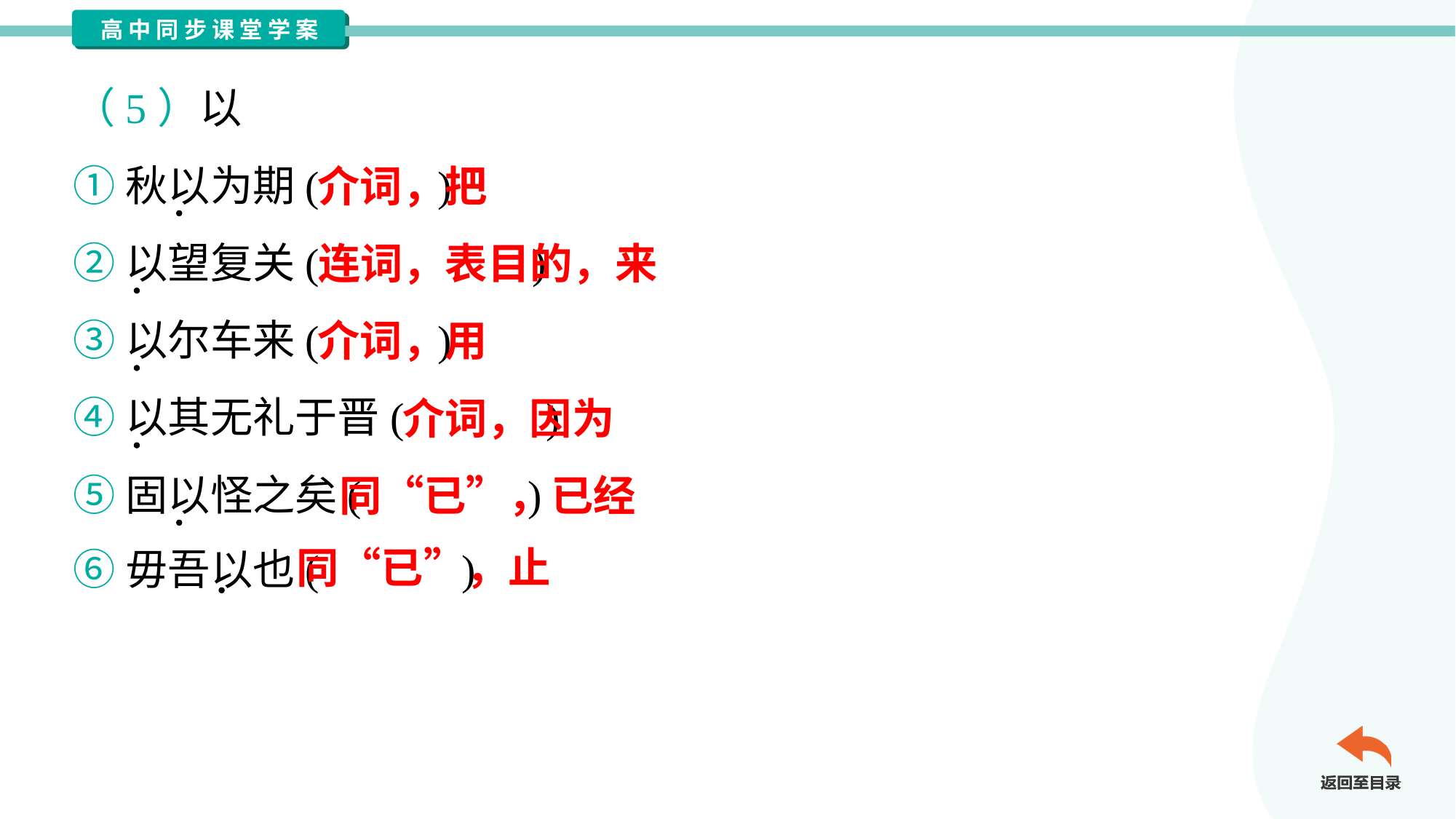

（5）以
①秋以为期(          )
②以望复关(                  )
③以尔车来(          )
④以其无礼于晋(            )
⑤固以怪之矣(              )
⑥毋吾以也(            )
介词，把
连词，表目的，来

介词，用

介词，因为

同“已”，已经

同“已”，止